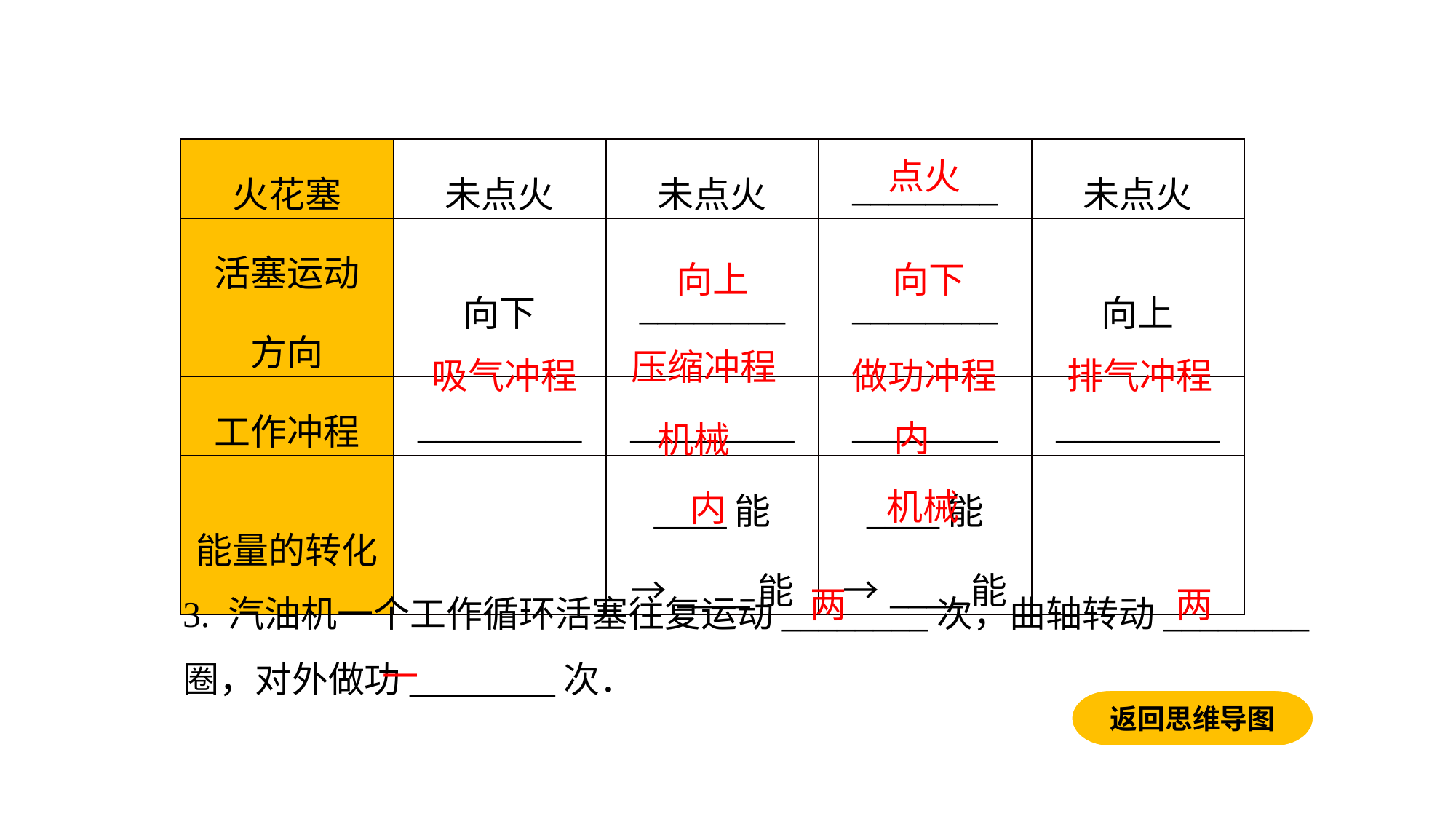

| 火花塞 | 未点火 | 未点火 | \_\_\_\_\_\_\_\_ | 未点火 |
| --- | --- | --- | --- | --- |
| 活塞运动 方向 | 向下 | \_\_\_\_\_\_\_\_ | \_\_\_\_\_\_\_\_ | 向上 |
| 工作冲程 | \_\_\_\_\_\_\_\_\_ | \_\_\_\_\_\_\_\_\_ | \_\_\_\_\_\_\_\_ | \_\_\_\_\_\_\_\_\_ |
| 能量的转化 |  | \_\_\_\_能→\_\_\_\_能 | \_\_\_\_能→\_\_\_\_能 |  |
点火
向上
向下
压缩冲程
吸气冲程
做功冲程
排气冲程
内
机械
机械
内
3. 汽油机一个工作循环活塞往复运动________次，曲轴转动________圈，对外做功________次．
两
两
一
返回思维导图